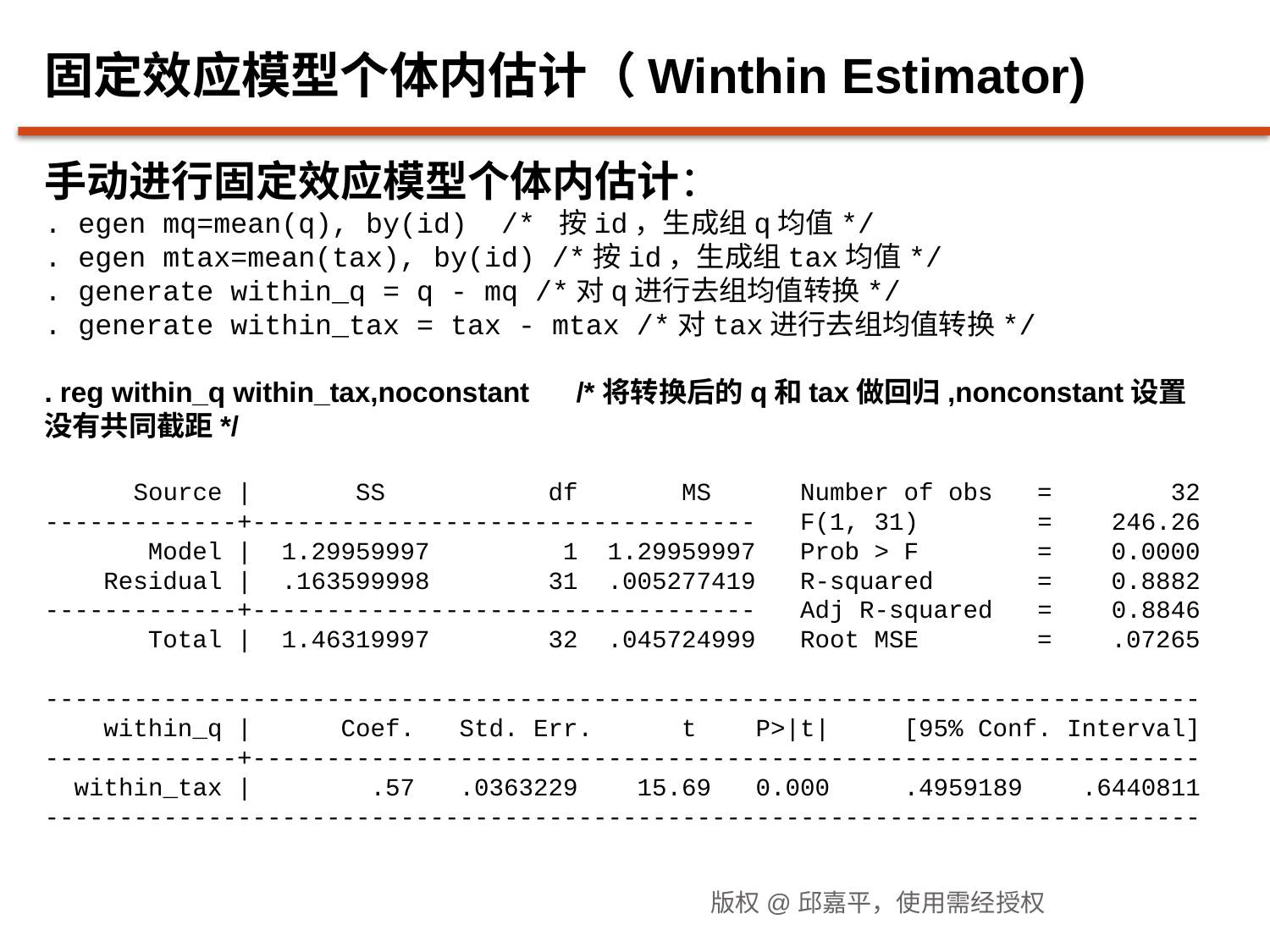

# 固定效应模型个体内估计（Winthin Estimator)
手动进行固定效应模型个体内估计：
. egen mq=mean(q), by(id)  /* 按id，生成组q均值*/
. egen mtax=mean(tax), by(id) /*按id，生成组tax均值*/
. generate within_q = q - mq /*对q进行去组均值转换*/
. generate within_tax = tax - mtax /*对tax进行去组均值转换*/

. reg within_q within_tax,noconstant      /*将转换后的q和tax做回归,nonconstant设置没有共同截距*/

      Source |       SS           df       MS      Number of obs   =        32
-------------+----------------------------------   F(1, 31)        =    246.26
       Model |  1.29959997         1  1.29959997   Prob > F        =    0.0000
    Residual |  .163599998        31  .005277419   R-squared       =    0.8882
-------------+----------------------------------   Adj R-squared   =    0.8846
       Total |  1.46319997        32  .045724999   Root MSE        =    .07265

------------------------------------------------------------------------------
    within_q |      Coef.   Std. Err.      t    P>|t|     [95% Conf. Interval]
-------------+----------------------------------------------------------------
  within_tax |        .57   .0363229    15.69   0.000     .4959189    .6440811
------------------------------------------------------------------------------

版权@邱嘉平，使用需经授权